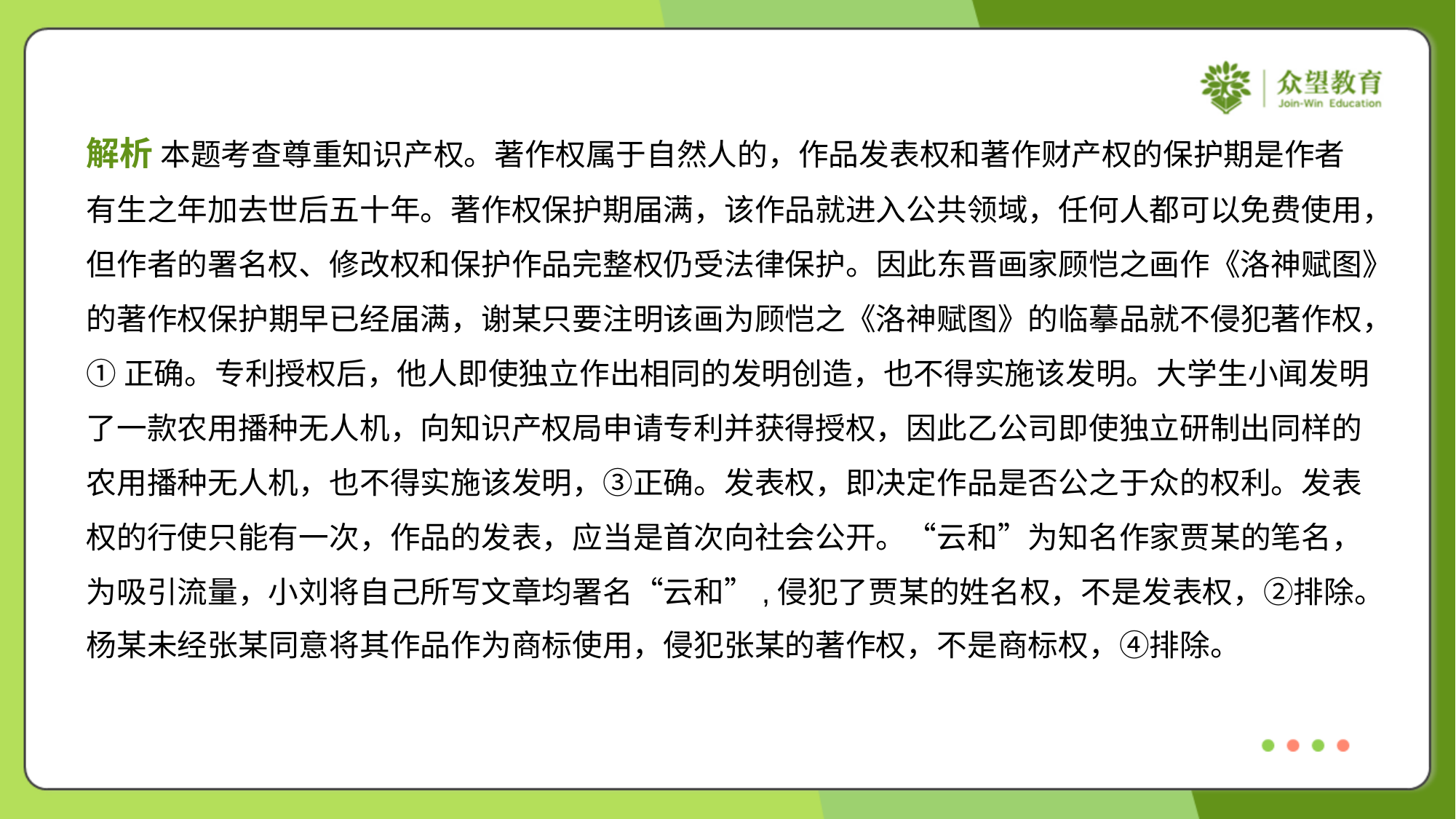

解析 本题考查尊重知识产权。著作权属于自然人的，作品发表权和著作财产权的保护期是作者
有生之年加去世后五十年。著作权保护期届满，该作品就进入公共领域，任何人都可以免费使用，
但作者的署名权、修改权和保护作品完整权仍受法律保护。因此东晋画家顾恺之画作《洛神赋图》
的著作权保护期早已经届满，谢某只要注明该画为顾恺之《洛神赋图》的临摹品就不侵犯著作权，
①正确。专利授权后，他人即使独立作出相同的发明创造，也不得实施该发明。大学生小闻发明
了一款农用播种无人机，向知识产权局申请专利并获得授权，因此乙公司即使独立研制出同样的
农用播种无人机，也不得实施该发明，③正确。发表权，即决定作品是否公之于众的权利。发表
权的行使只能有一次，作品的发表，应当是首次向社会公开。“云和”为知名作家贾某的笔名，
为吸引流量，小刘将自己所写文章均署名“云和”,侵犯了贾某的姓名权，不是发表权，②排除。
杨某未经张某同意将其作品作为商标使用，侵犯张某的著作权，不是商标权，④排除。